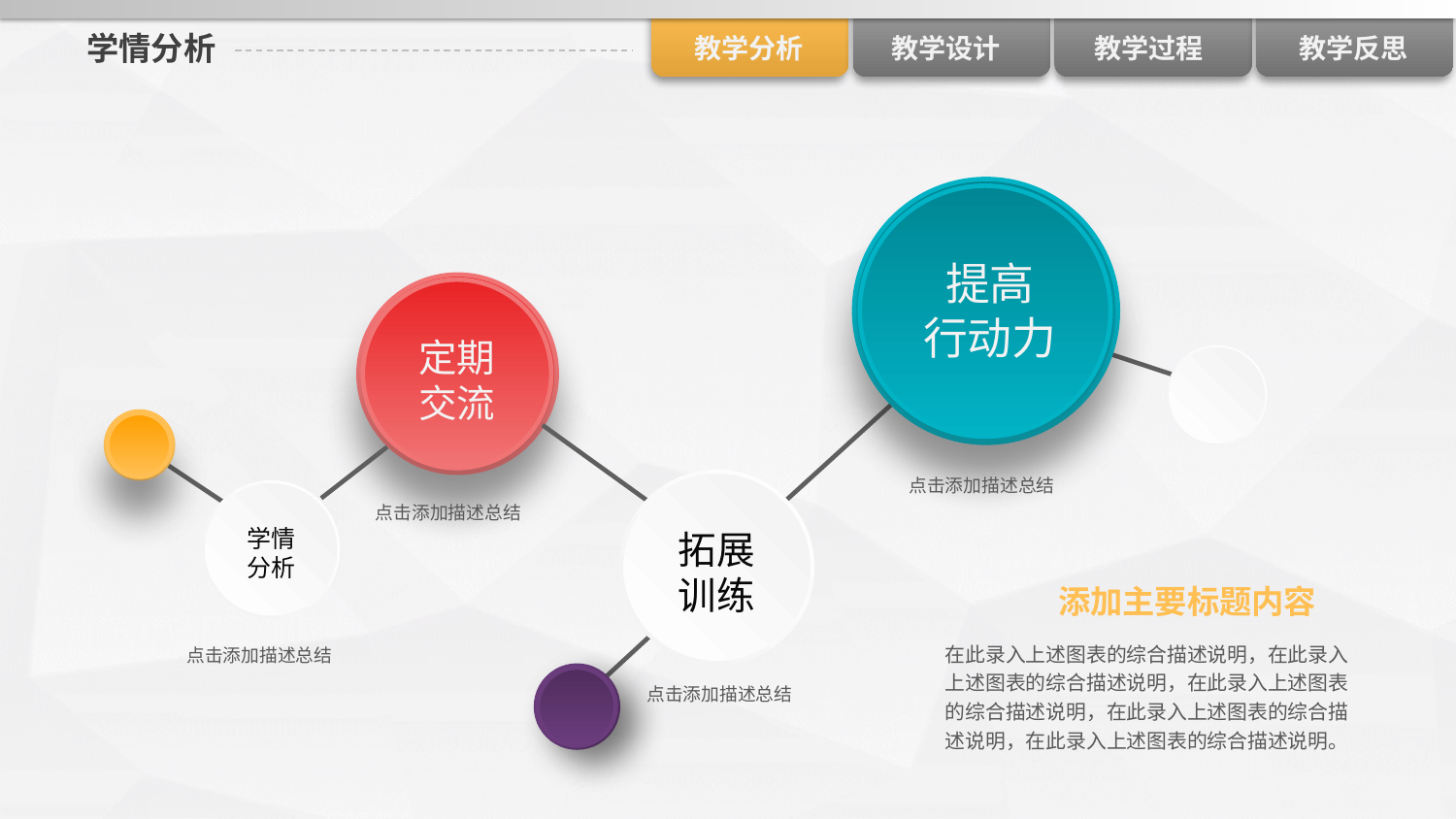

# 学情分析

提高
行动力

定期
交流

点击添加描述总结

点击添加描述总结
学情
分析
拓展
训练
添加主要标题内容
在此录入上述图表的综合描述说明，在此录入上述图表的综合描述说明，在此录入上述图表的综合描述说明，在此录入上述图表的综合描述说明，在此录入上述图表的综合描述说明。
点击添加描述总结

点击添加描述总结